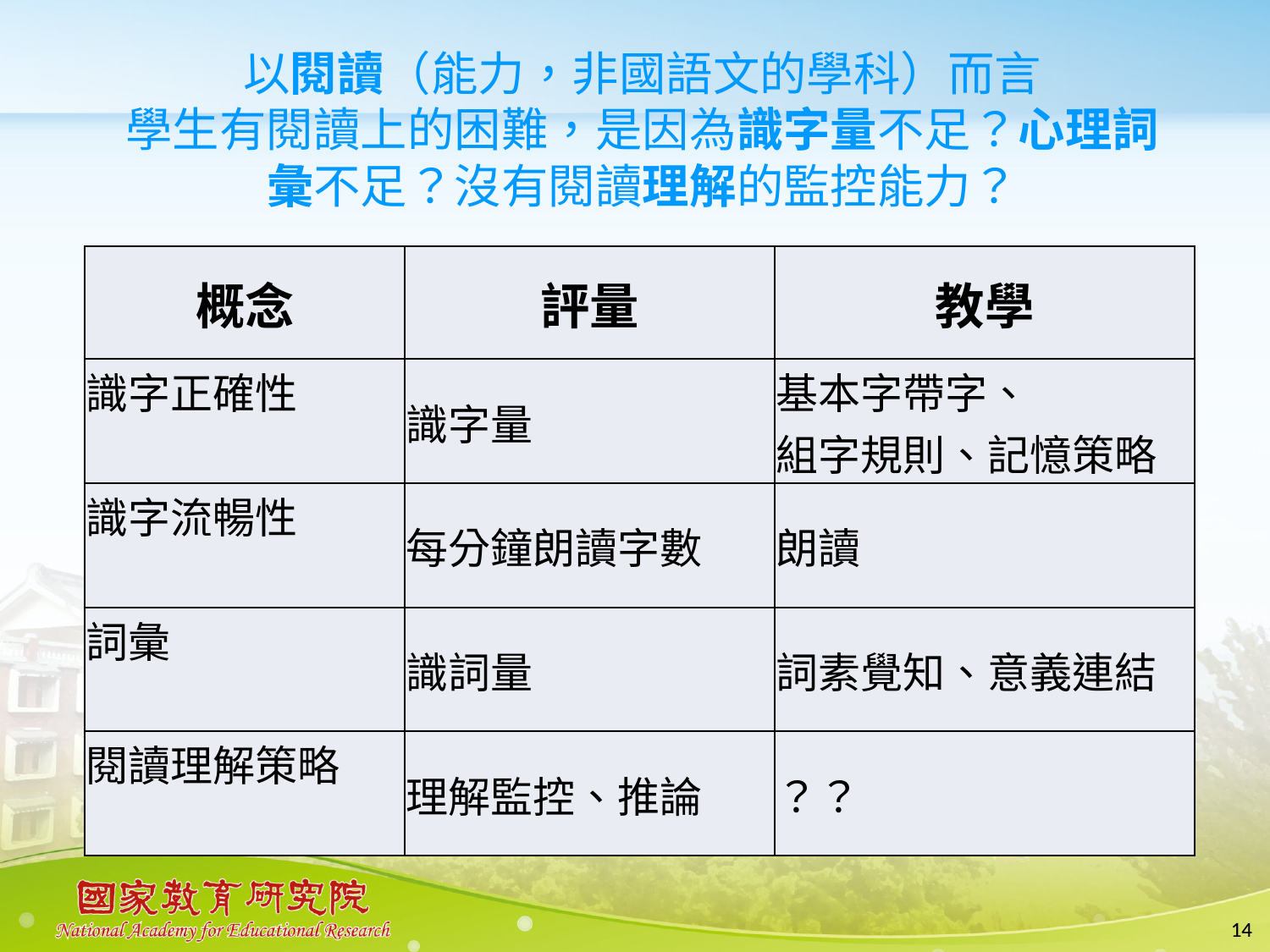

#
以閱讀（能力，非國語文的學科）而言
學生有閱讀上的困難，是因為識字量不足？心理詞彙不足？沒有閱讀理解的監控能力？

| 概念 | 評量 | 教學 |
| --- | --- | --- |
| 識字正確性 | 識字量 | 基本字帶字、 組字規則、記憶策略 |
| 識字流暢性 | 每分鐘朗讀字數 | 朗讀 |
| 詞彙 | 識詞量 | 詞素覺知、意義連結 |
| 閱讀理解策略 | 理解監控、推論 | ？？ |
14
14